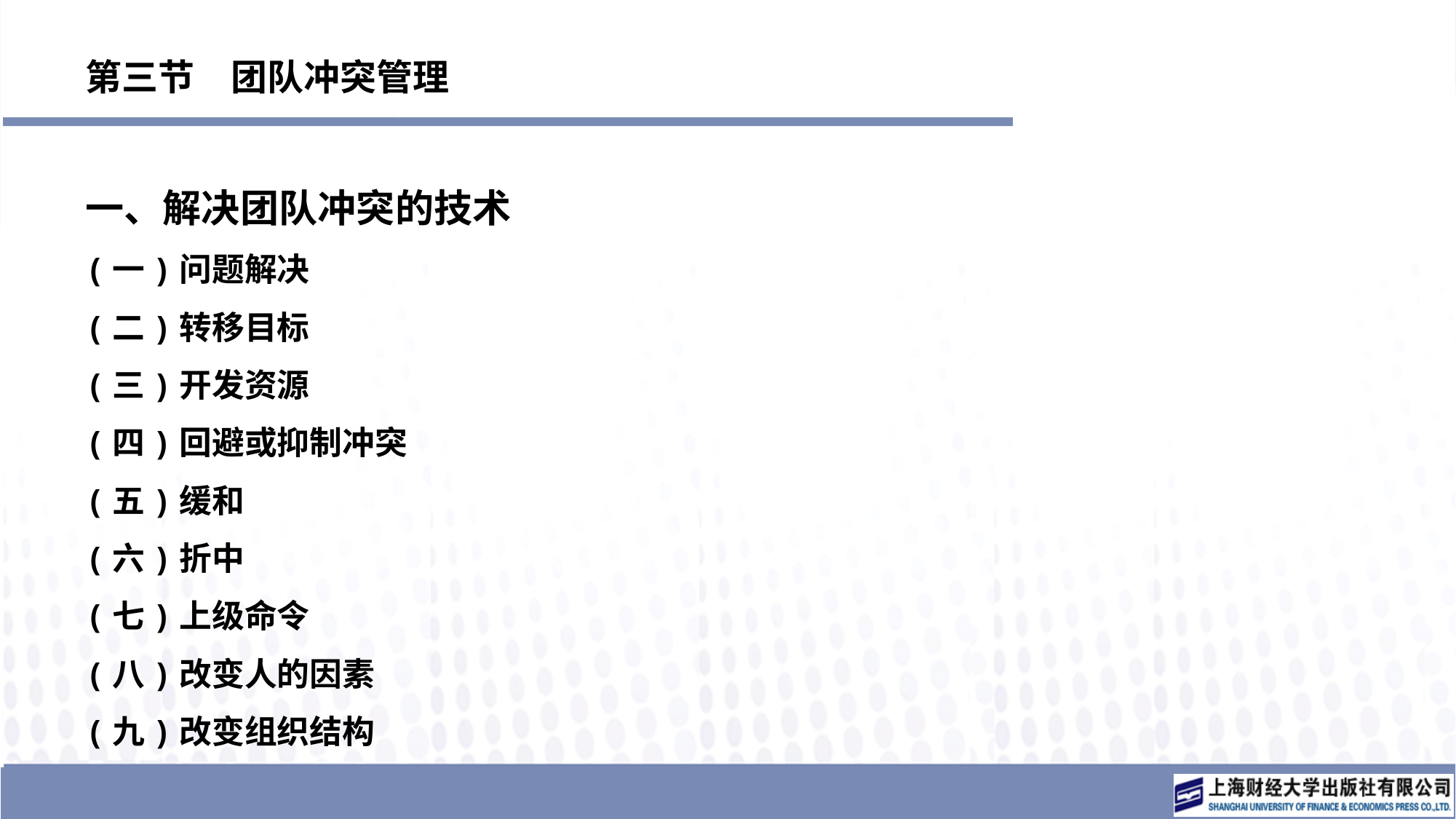

# 第三节　团队冲突管理
一、解决团队冲突的技术
(一)问题解决
(二)转移目标
(三)开发资源
(四)回避或抑制冲突
(五)缓和
(六)折中
(七)上级命令
(八)改变人的因素
(九)改变组织结构